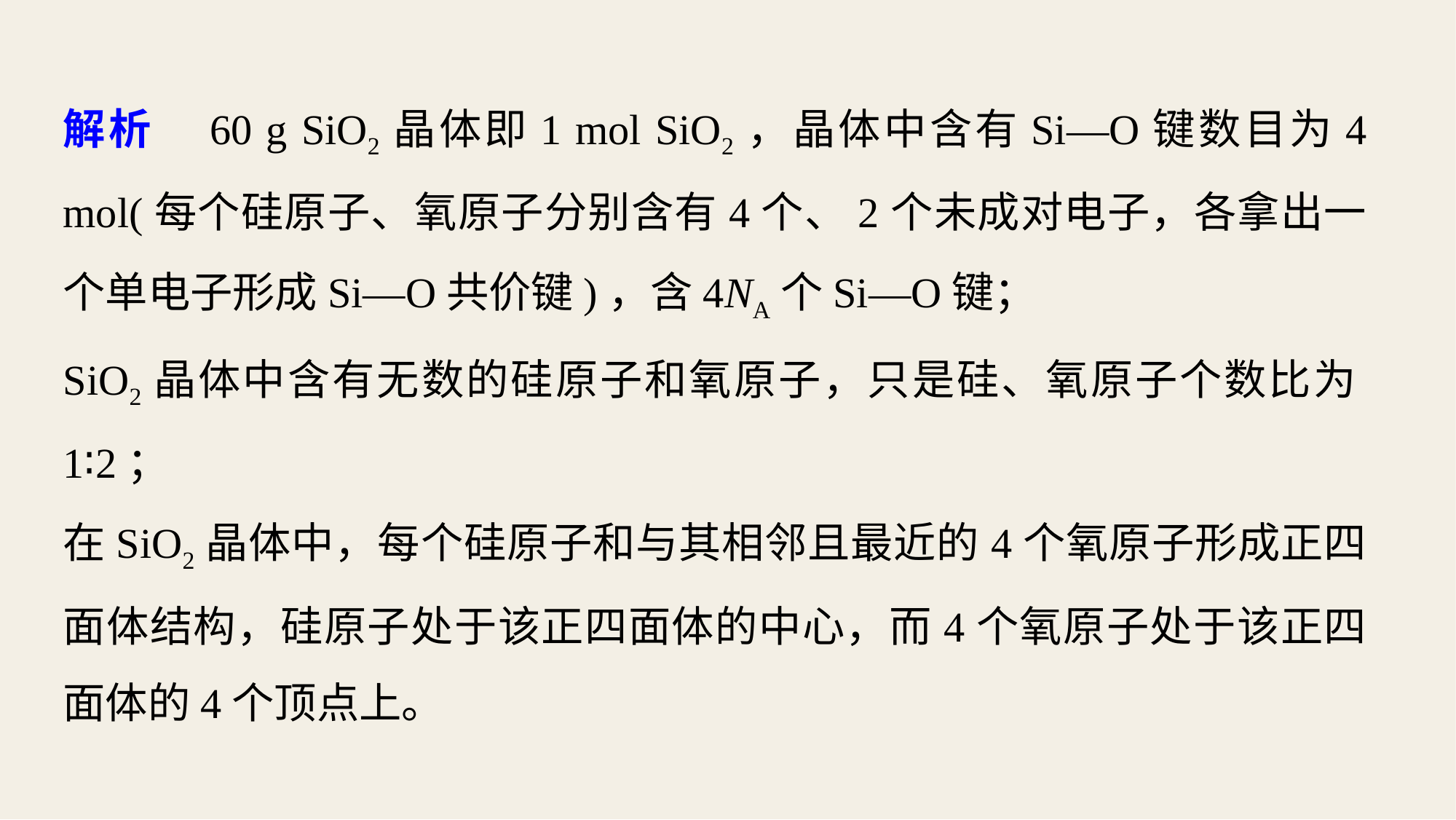

解析　60 g SiO2晶体即1 mol SiO2，晶体中含有Si—O键数目为4 mol(每个硅原子、氧原子分别含有4个、2个未成对电子，各拿出一个单电子形成Si—O共价键)，含4NA个Si—O键；
SiO2晶体中含有无数的硅原子和氧原子，只是硅、氧原子个数比为1∶2；
在SiO2晶体中，每个硅原子和与其相邻且最近的4个氧原子形成正四面体结构，硅原子处于该正四面体的中心，而4个氧原子处于该正四面体的4个顶点上。